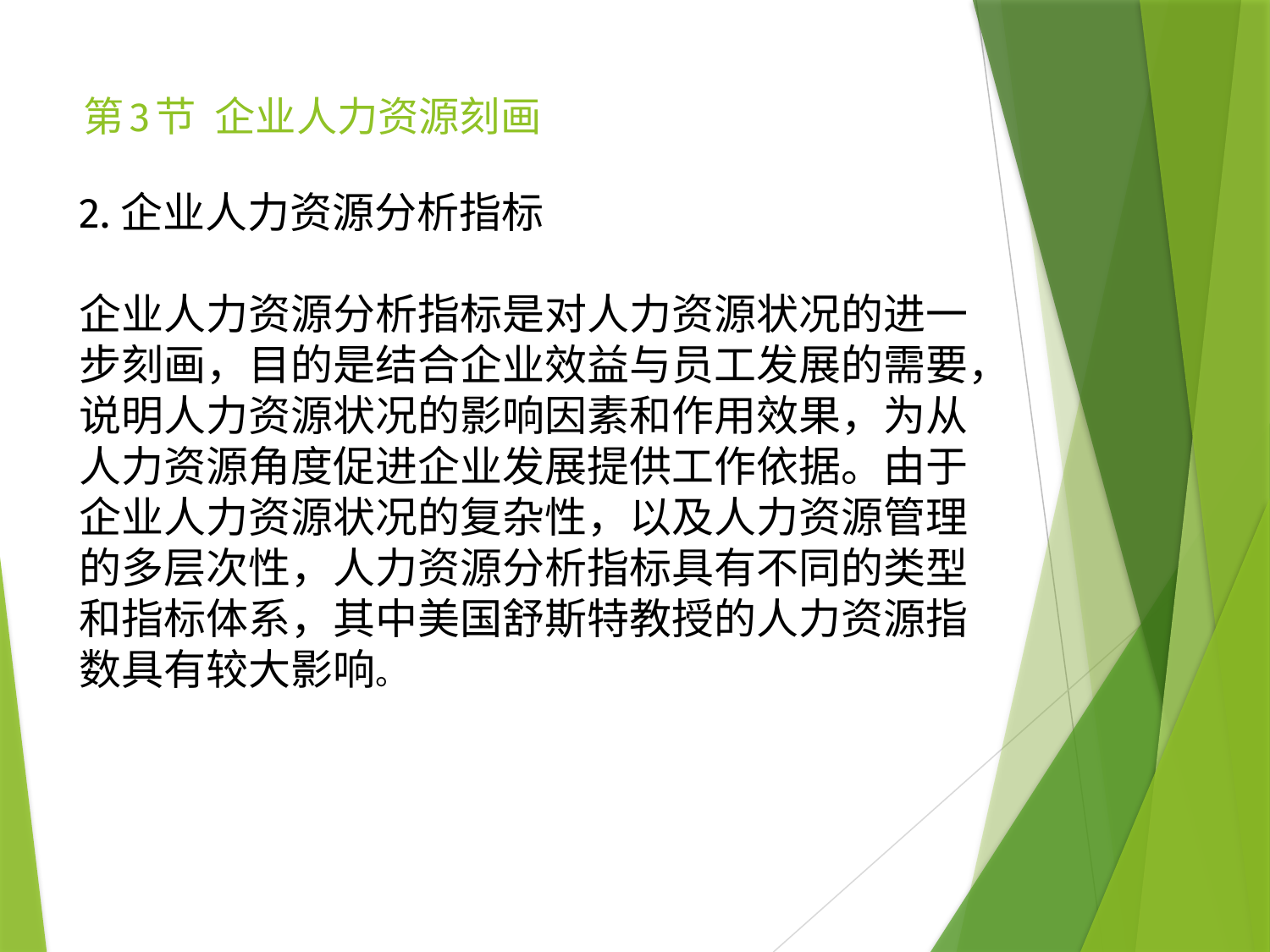

# 第3节  企业人力资源刻画
2.企业人力资源分析指标

企业人力资源分析指标是对人力资源状况的进一步刻画，目的是结合企业效益与员工发展的需要，说明人力资源状况的影响因素和作用效果，为从人力资源角度促进企业发展提供工作依据。由于企业人力资源状况的复杂性，以及人力资源管理的多层次性，人力资源分析指标具有不同的类型和指标体系，其中美国舒斯特教授的人力资源指数具有较大影响。